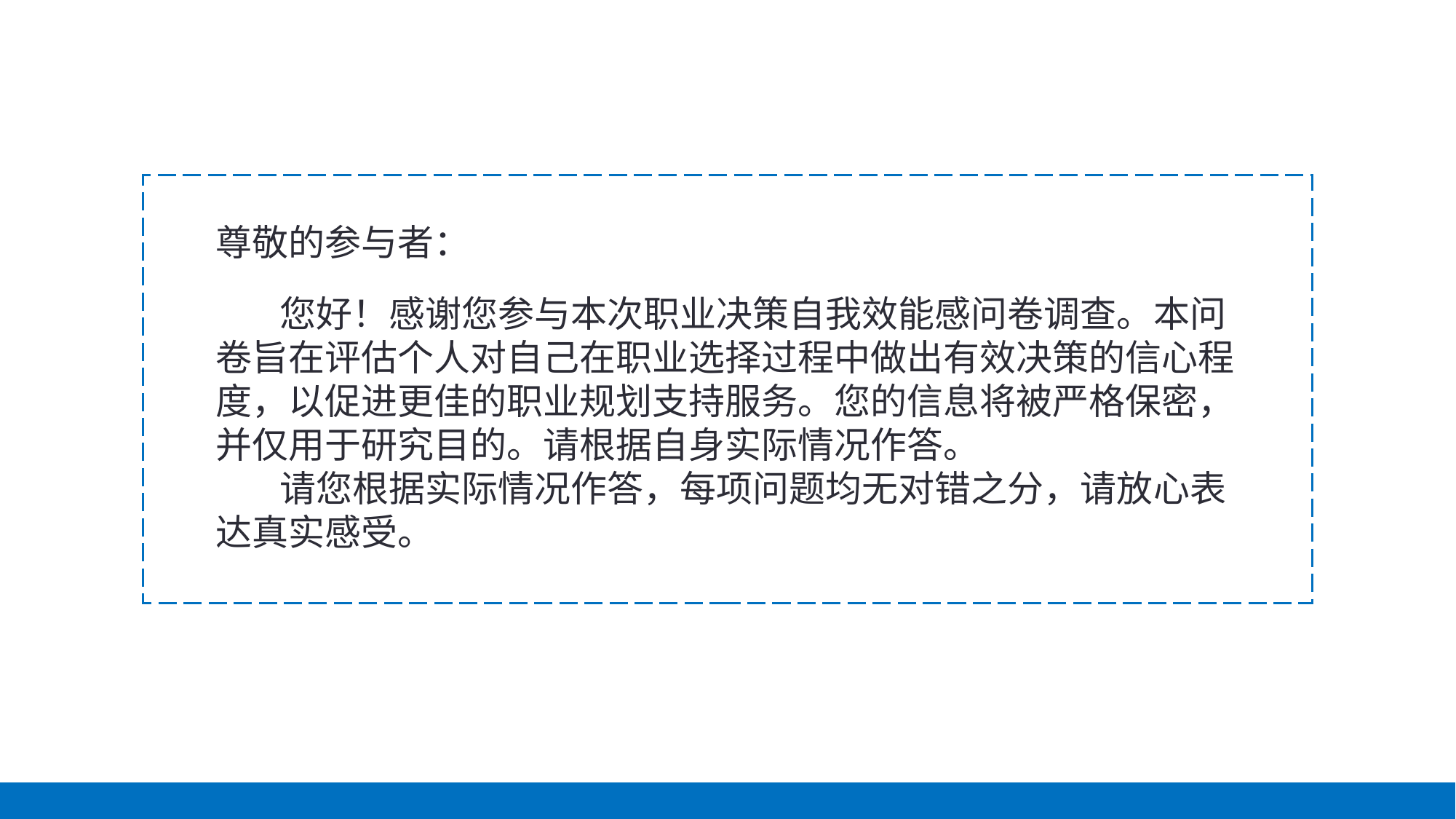

尊敬的参与者：
您好！感谢您参与本次职业决策自我效能感问卷调查。本问卷旨在评估个人对自己在职业选择过程中做出有效决策的信心程度，以促进更佳的职业规划支持服务。您的信息将被严格保密，并仅用于研究目的。请根据自身实际情况作答。
请您根据实际情况作答，每项问题均无对错之分，请放心表达真实感受。